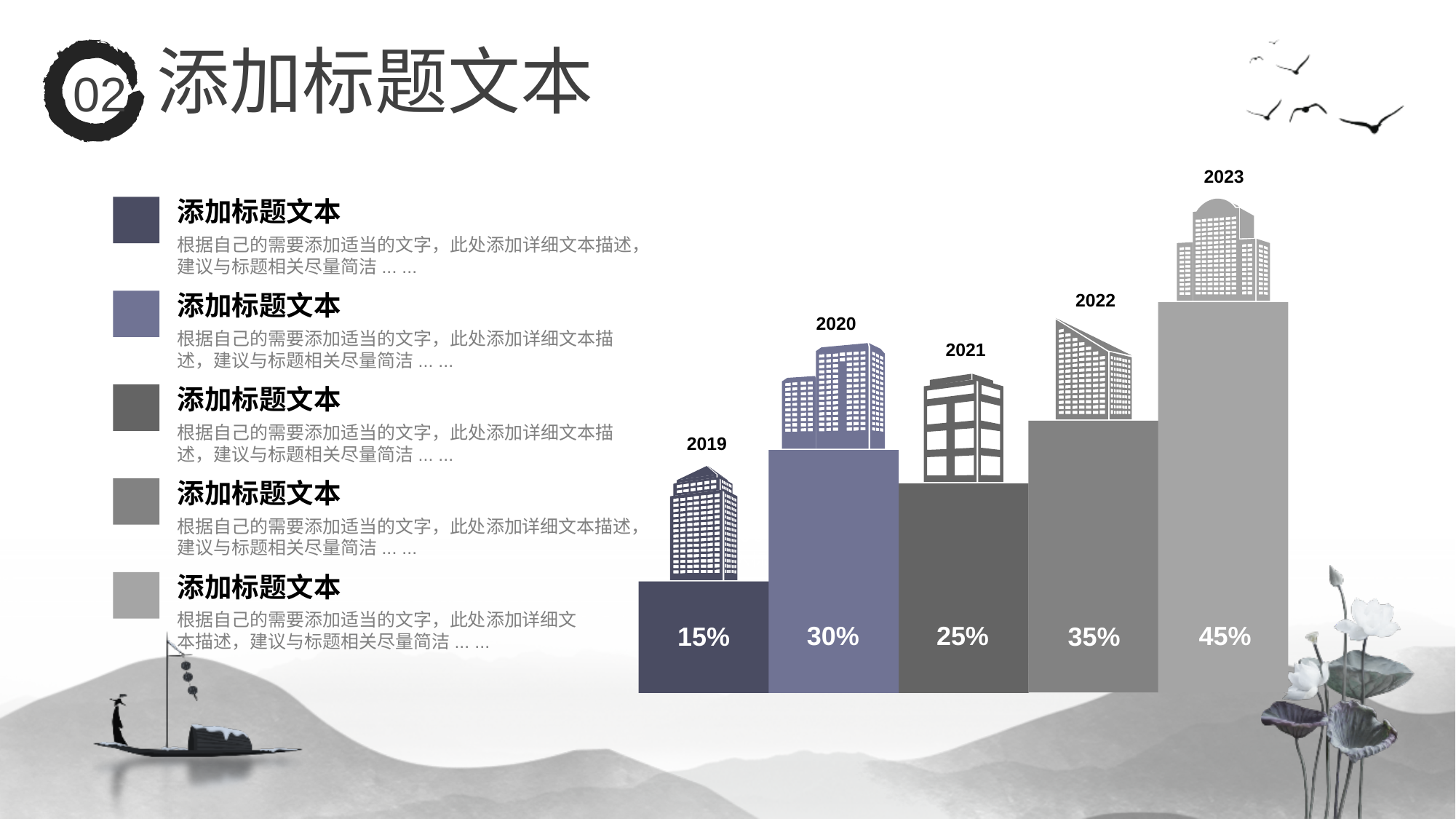

添加标题文本

02
2023

2022
2020

2021

2019

输入标题文本
45%
30%
25%
15%
35%

输入标题文本
添加标题文本
根据自己的需要添加适当的文字，此处添加详细文本描述，建议与标题相关尽量简洁... ...

添加标题文本
根据自己的需要添加适当的文字，此处添加详细文本描述，建议与标题相关尽量简洁... ...

添加标题文本
根据自己的需要添加适当的文字，此处添加详细文本描述，建议与标题相关尽量简洁... ...

添加标题文本
根据自己的需要添加适当的文字，此处添加详细文本描述，建议与标题相关尽量简洁... ...

添加标题文本
根据自己的需要添加适当的文字，此处添加详细文本描述，建议与标题相关尽量简洁... ...